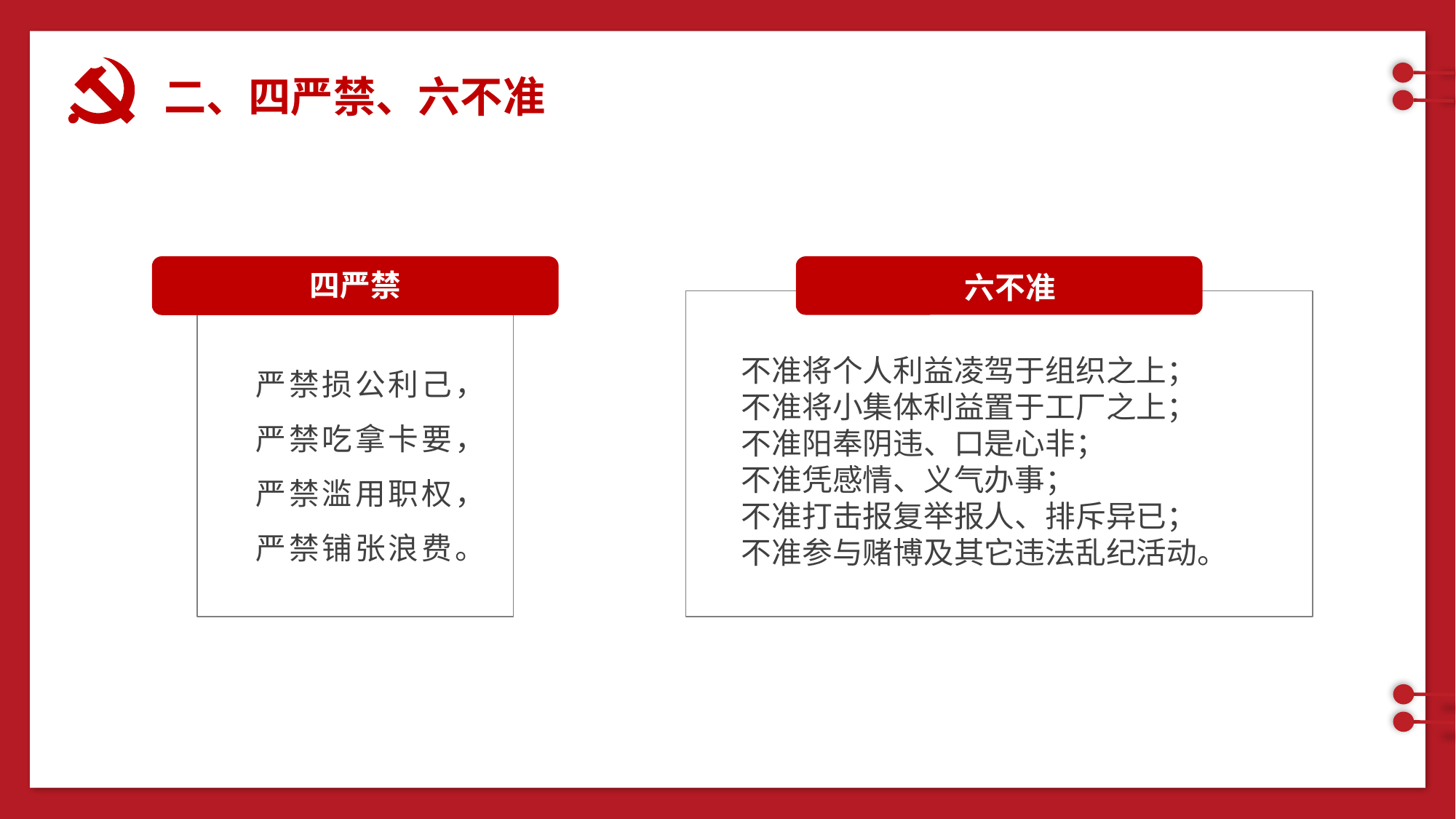

二、四严禁、六不准

四严禁

六不准

严禁损公利己，
严禁吃拿卡要，
严禁滥用职权，
严禁铺张浪费。
不准将个人利益凌驾于组织之上；
不准将小集体利益置于工厂之上；
不准阳奉阴违、口是心非；
不准凭感情、义气办事；
不准打击报复举报人、排斥异已；
不准参与赌博及其它违法乱纪活动。